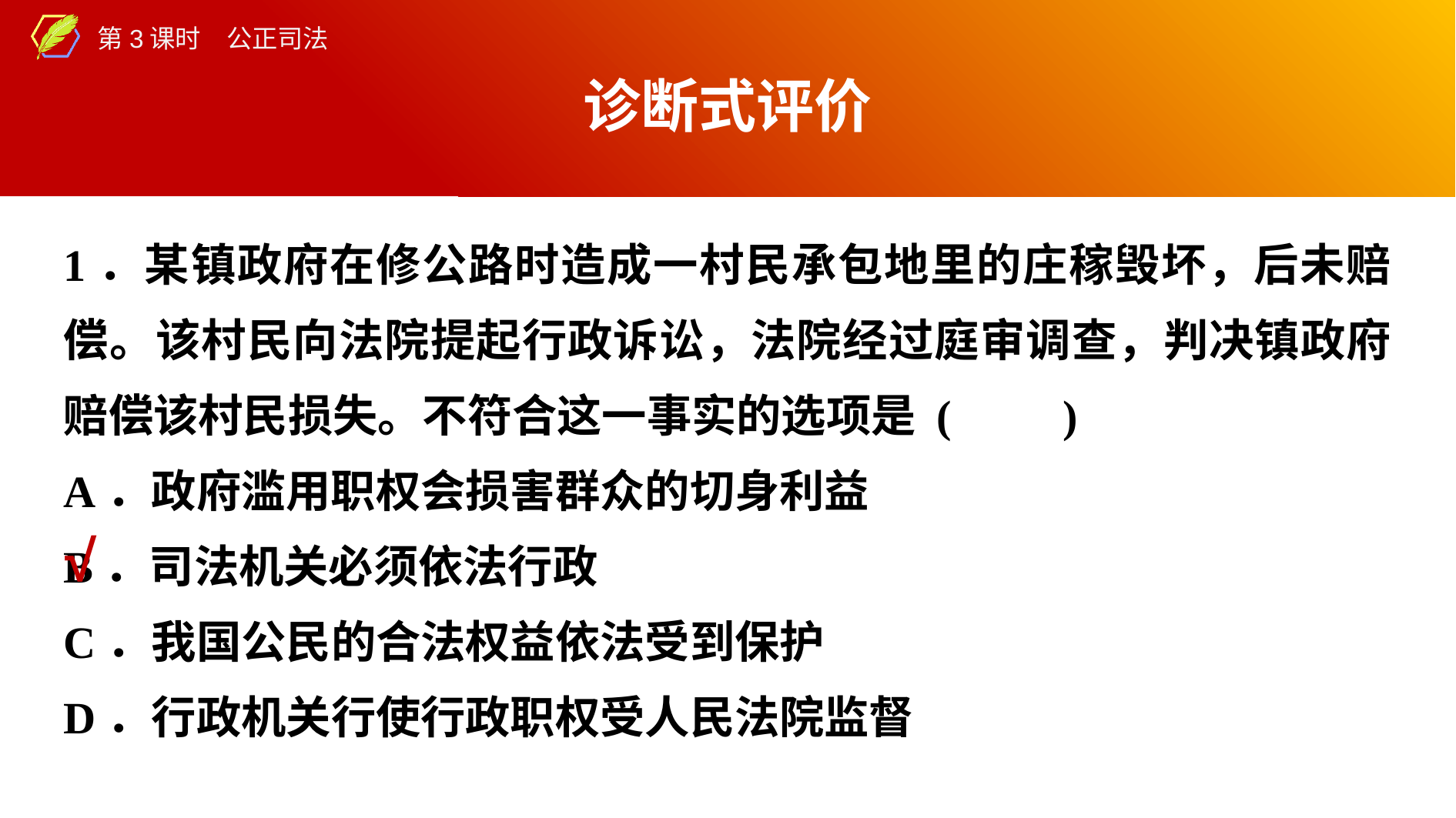

诊断式评价
1．某镇政府在修公路时造成一村民承包地里的庄稼毁坏，后未赔偿。该村民向法院提起行政诉讼，法院经过庭审调查，判决镇政府赔偿该村民损失。不符合这一事实的选项是 (　　)
A．政府滥用职权会损害群众的切身利益
B．司法机关必须依法行政
C．我国公民的合法权益依法受到保护
D．行政机关行使行政职权受人民法院监督
√